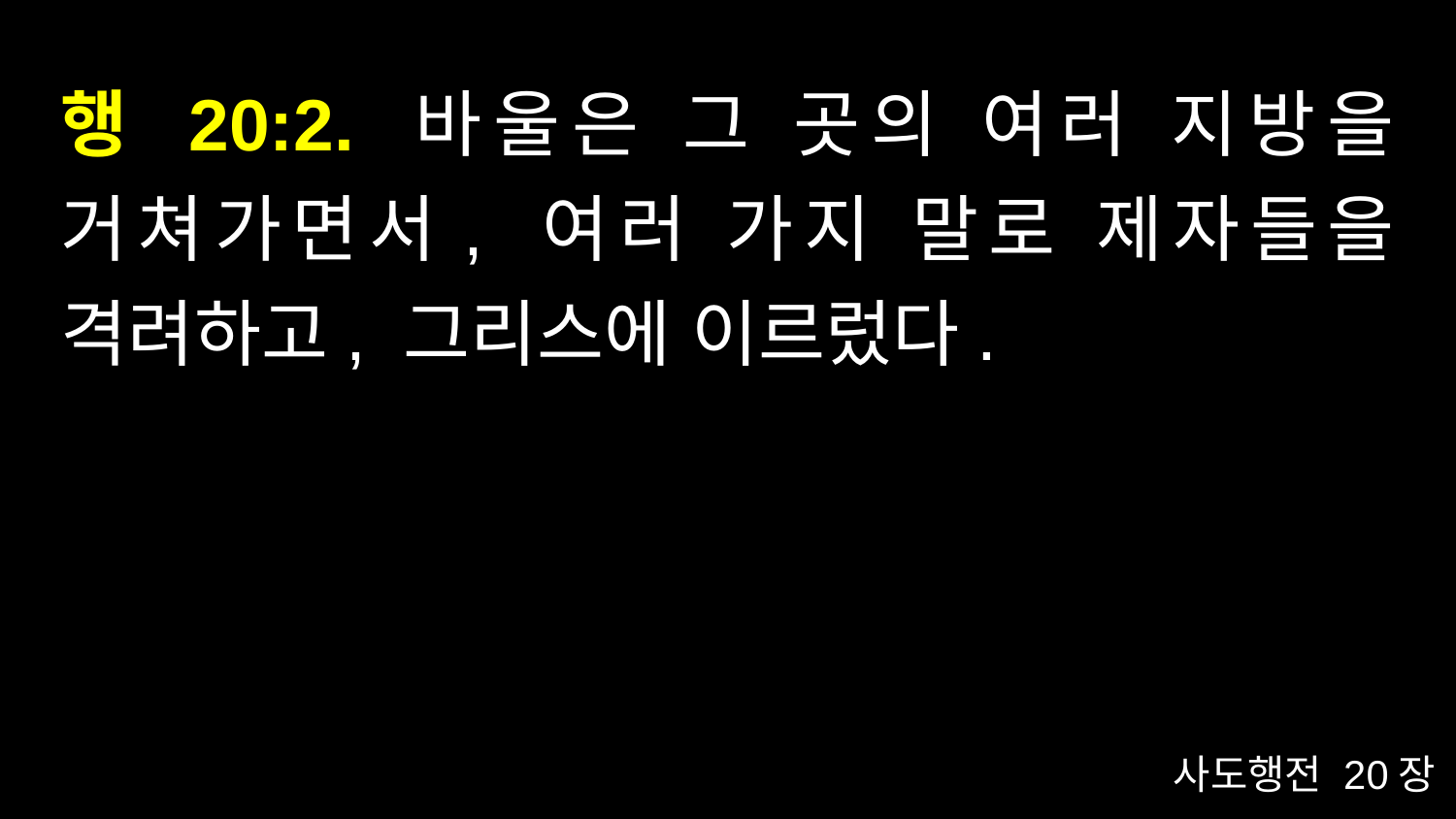

# 행 20:2. 바울은 그 곳의 여러 지방을 거쳐가면서, 여러 가지 말로 제자들을 격려하고, 그리스에 이르렀다.
사도행전 20장